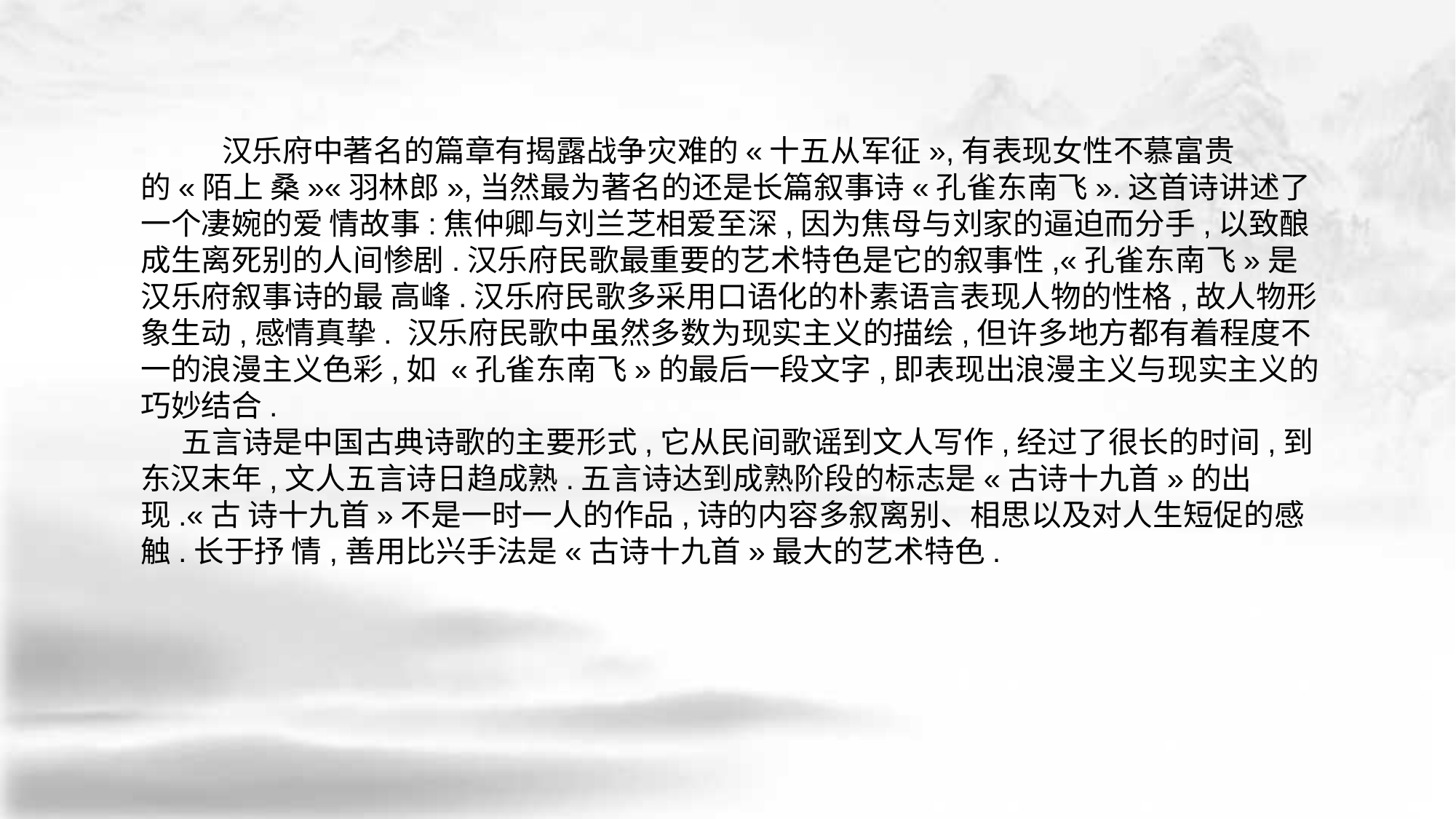

汉乐府中著名的篇章有揭露战争灾难的«十五从军征»,有表现女性不慕富贵的«陌上 桑»«羽林郎»,当然最为著名的还是长篇叙事诗«孔雀东南飞».这首诗讲述了一个凄婉的爱 情故事:焦仲卿与刘兰芝相爱至深,因为焦母与刘家的逼迫而分手,以致酿成生离死别的人间惨剧.汉乐府民歌最重要的艺术特色是它的叙事性,«孔雀东南飞»是汉乐府叙事诗的最 高峰.汉乐府民歌多采用口语化的朴素语言表现人物的性格,故人物形象生动,感情真挚. 汉乐府民歌中虽然多数为现实主义的描绘,但许多地方都有着程度不一的浪漫主义色彩,如 «孔雀东南飞»的最后一段文字,即表现出浪漫主义与现实主义的巧妙结合.
     五言诗是中国古典诗歌的主要形式,它从民间歌谣到文人写作,经过了很长的时间,到 东汉末年,文人五言诗日趋成熟.五言诗达到成熟阶段的标志是«古诗十九首»的出现.«古 诗十九首»不是一时一人的作品,诗的内容多叙离别、相思以及对人生短促的感触.长于抒 情,善用比兴手法是«古诗十九首»最大的艺术特色.